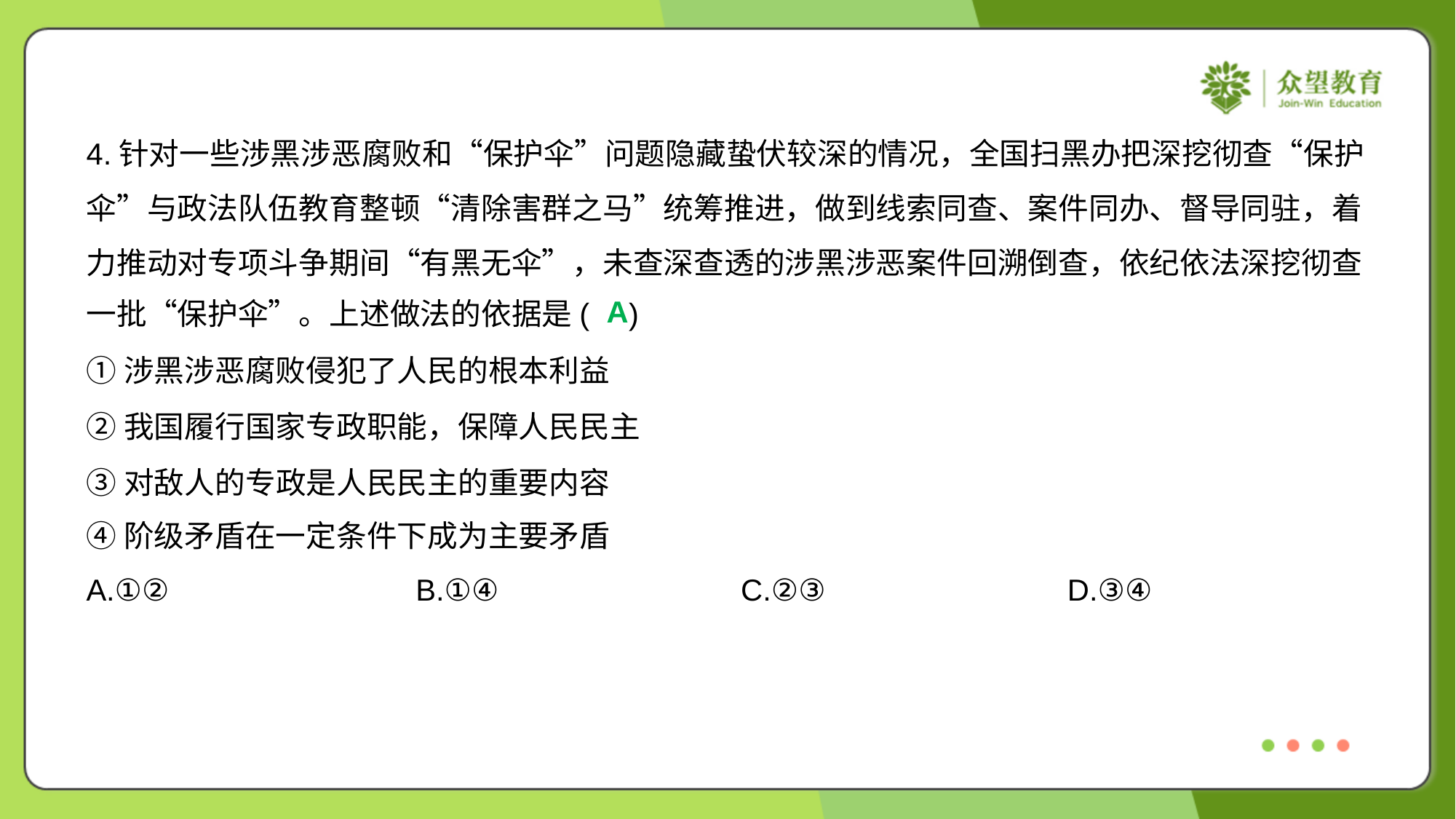

4.针对一些涉黑涉恶腐败和“保护伞”问题隐藏蛰伏较深的情况，全国扫黑办把深挖彻查“保护
伞”与政法队伍教育整顿“清除害群之马”统筹推进，做到线索同查、案件同办、督导同驻，着
力推动对专项斗争期间“有黑无伞”，未查深查透的涉黑涉恶案件回溯倒查，依纪依法深挖彻查
一批“保护伞”。上述做法的依据是(     )
A
①涉黑涉恶腐败侵犯了人民的根本利益
②我国履行国家专政职能，保障人民民主
③对敌人的专政是人民民主的重要内容
④阶级矛盾在一定条件下成为主要矛盾
A.①②	B.①④	C.②③	D.③④